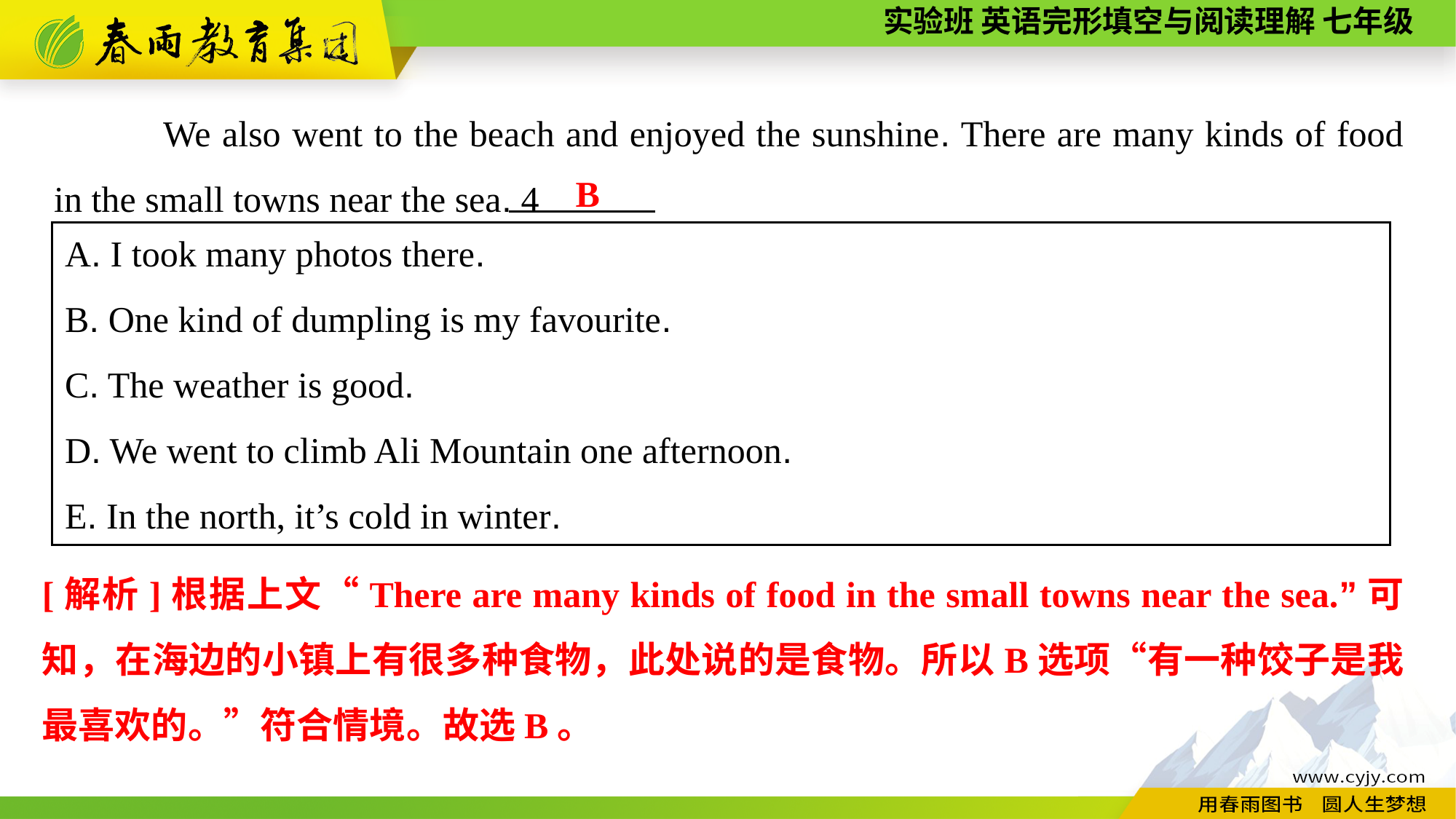

We also went to the beach and enjoyed the sunshine. There are many kinds of food in the small towns near the sea. 4
B
A. I took many photos there.
B. One kind of dumpling is my favourite.
C. The weather is good.
D. We went to climb Ali Mountain one afternoon.
E. In the north, it’s cold in winter.

[解析]根据上文“There are many kinds of food in the small towns near the sea.”可知，在海边的小镇上有很多种食物，此处说的是食物。所以B选项“有一种饺子是我最喜欢的。”符合情境。故选B。